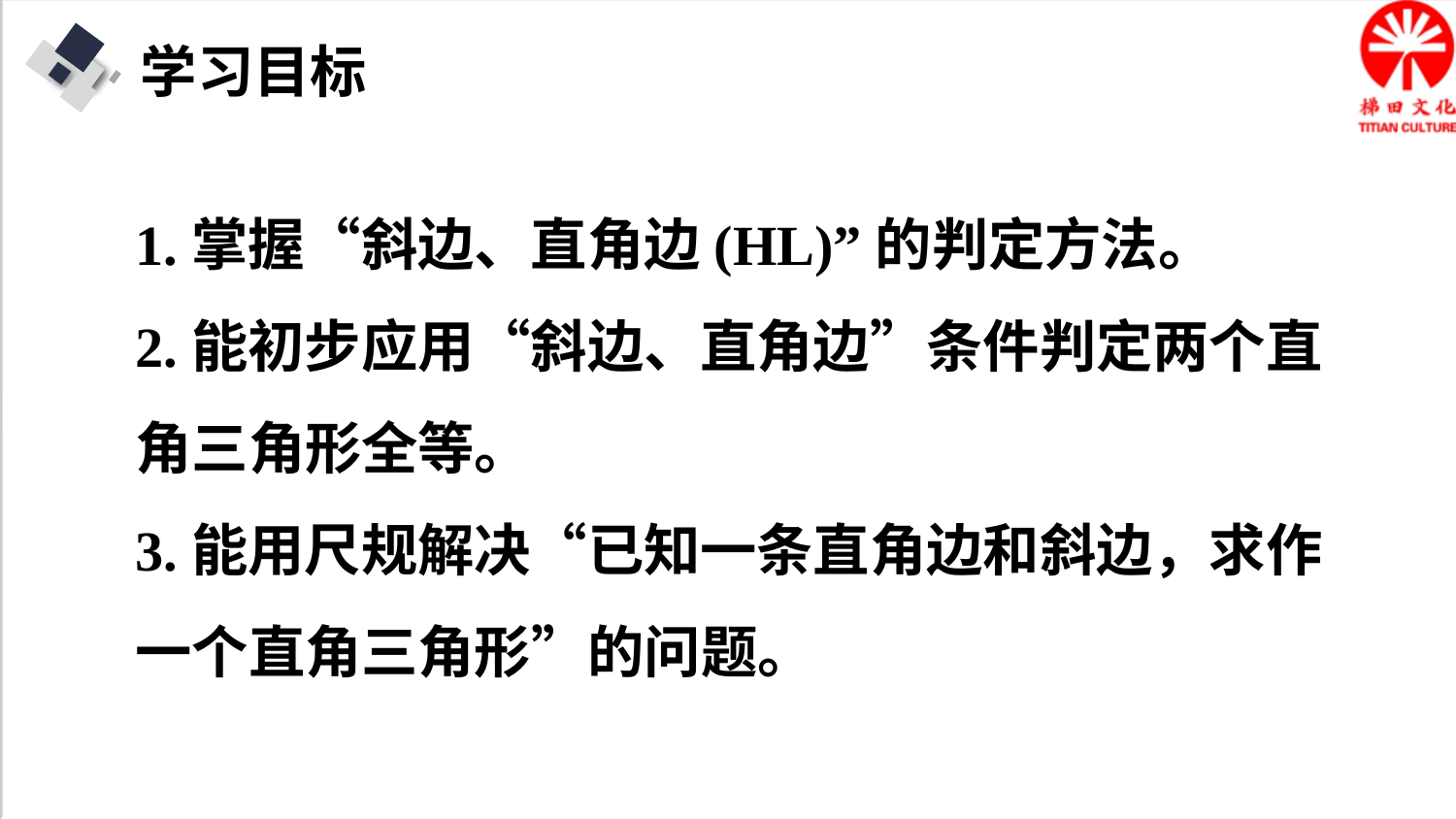

学习目标

1.掌握“斜边、直角边(HL)”的判定方法。
2.能初步应用“斜边、直角边”条件判定两个直角三角形全等。
3.能用尺规解决“已知一条直角边和斜边，求作一个直角三角形”的问题。